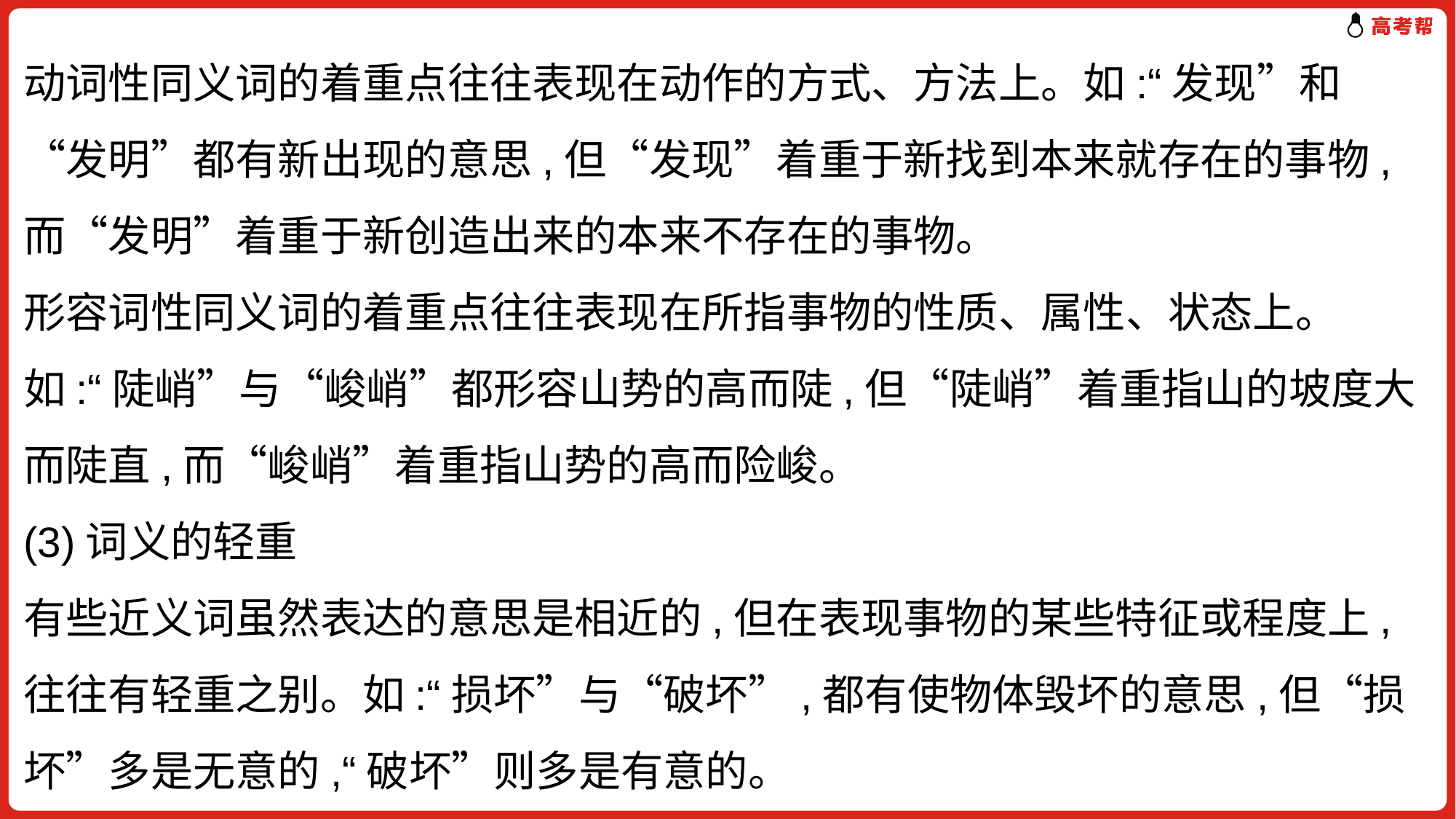

动词性同义词的着重点往往表现在动作的方式、方法上。如:“发现”和“发明”都有新出现的意思,但“发现”着重于新找到本来就存在的事物,而“发明”着重于新创造出来的本来不存在的事物。
形容词性同义词的着重点往往表现在所指事物的性质、属性、状态上。如:“陡峭”与“峻峭”都形容山势的高而陡,但“陡峭”着重指山的坡度大而陡直,而“峻峭”着重指山势的高而险峻。
(3)词义的轻重
有些近义词虽然表达的意思是相近的,但在表现事物的某些特征或程度上,往往有轻重之别。如:“损坏”与“破坏”,都有使物体毁坏的意思,但“损坏”多是无意的,“破坏”则多是有意的。